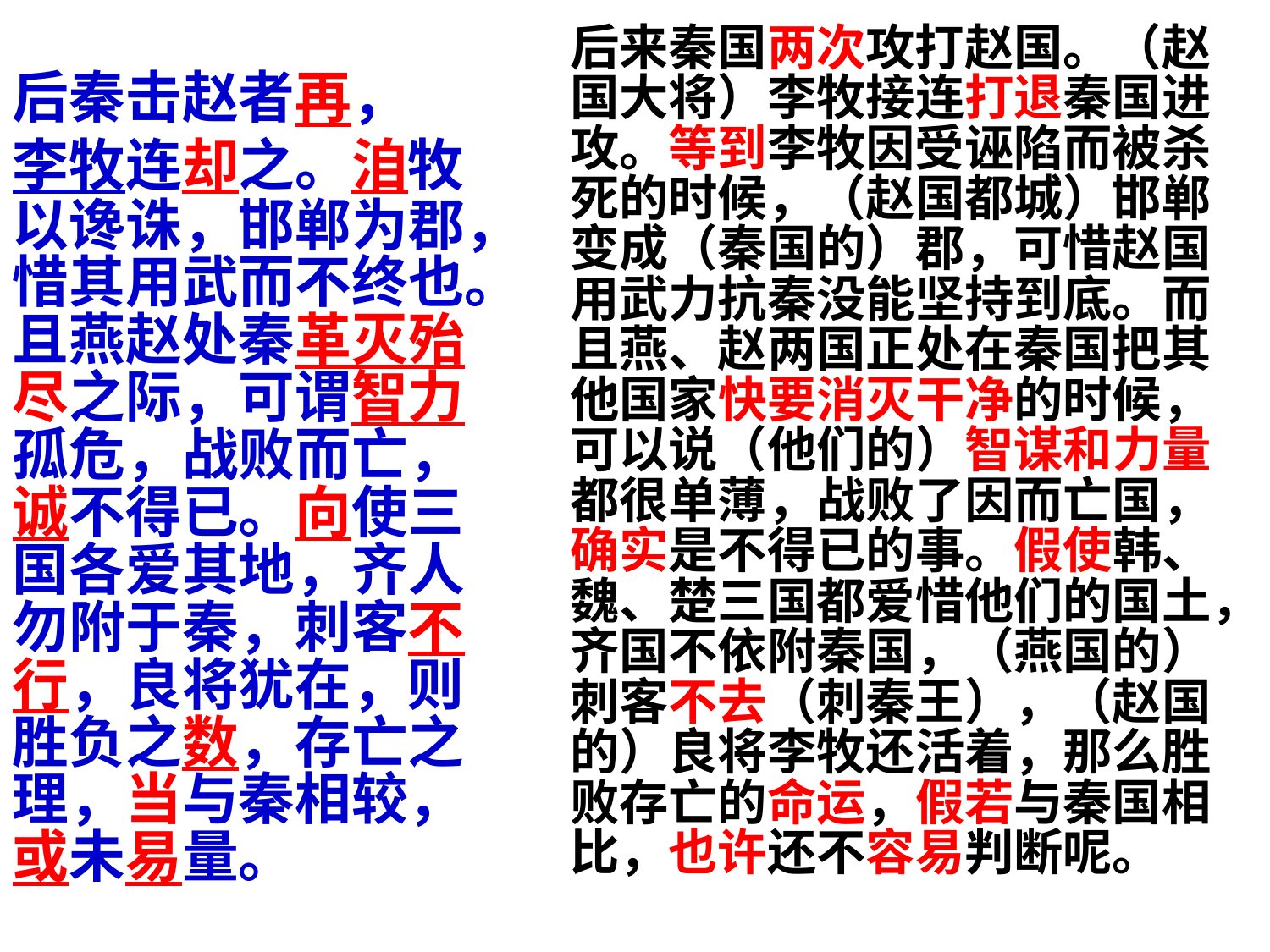

后来秦国两次攻打赵国。（赵国大将）李牧接连打退秦国进攻。等到李牧因受诬陷而被杀死的时候，（赵国都城）邯郸变成（秦国的）郡，可惜赵国用武力抗秦没能坚持到底。而且燕、赵两国正处在秦国把其他国家快要消灭干净的时候，可以说（他们的）智谋和力量都很单薄，战败了因而亡国，确实是不得已的事。假使韩、魏、楚三国都爱惜他们的国土，齐国不依附秦国，（燕国的）刺客不去（刺秦王），（赵国的）良将李牧还活着，那么胜败存亡的命运，假若与秦国相比，也许还不容易判断呢。
后秦击赵者再，李牧连却之。洎牧以谗诛，邯郸为郡，惜其用武而不终也。且燕赵处秦革灭殆尽之际，可谓智力孤危，战败而亡，诚不得已。向使三国各爱其地，齐人勿附于秦，刺客不行，良将犹在，则胜负之数，存亡之理，当与秦相较，或未易量。